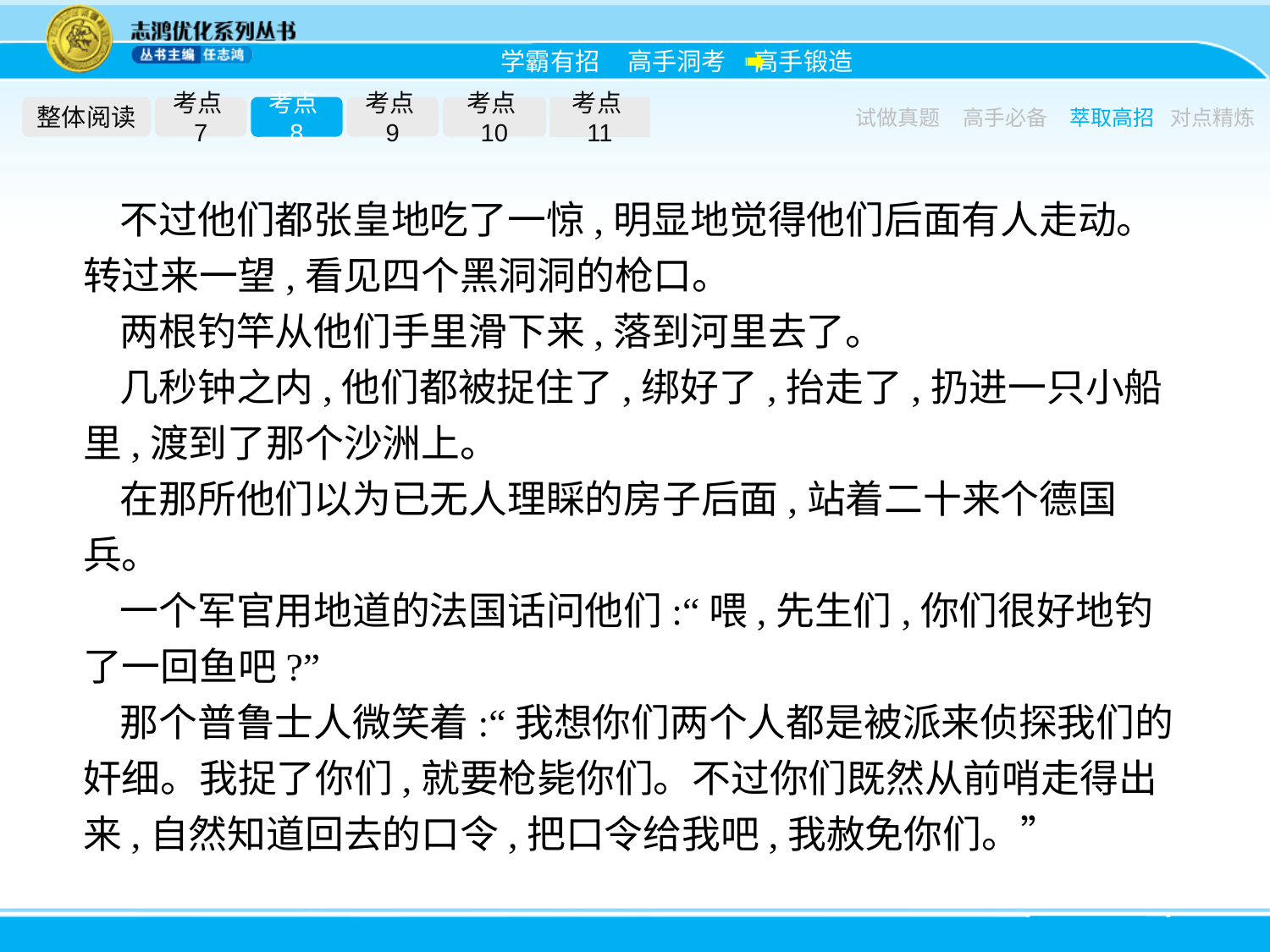

整体阅读
考点7
考点8
考点9
考点10
考点11
试做真题
高手必备
萃取高招
对点精炼
不过他们都张皇地吃了一惊,明显地觉得他们后面有人走动。转过来一望,看见四个黑洞洞的枪口。
两根钓竿从他们手里滑下来,落到河里去了。
几秒钟之内,他们都被捉住了,绑好了,抬走了,扔进一只小船里,渡到了那个沙洲上。
在那所他们以为已无人理睬的房子后面,站着二十来个德国兵。
一个军官用地道的法国话问他们:“喂,先生们,你们很好地钓了一回鱼吧?”
那个普鲁士人微笑着:“我想你们两个人都是被派来侦探我们的奸细。我捉了你们,就要枪毙你们。不过你们既然从前哨走得出来,自然知道回去的口令,把口令给我吧,我赦免你们。”